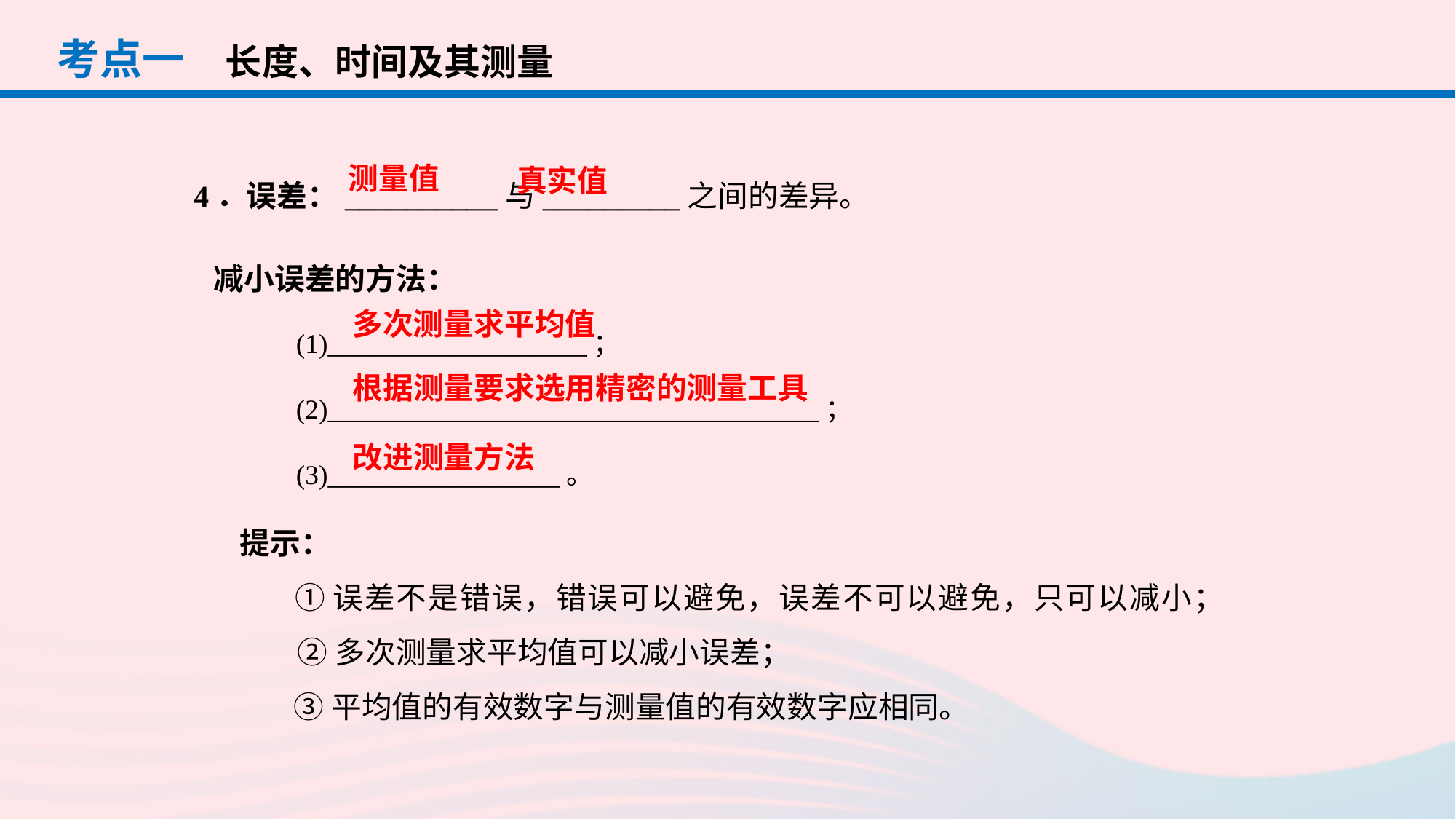

考点一
长度、时间及其测量
4．误差：__________与_________之间的差异。
测量值
真实值
减小误差的方法：
(1)___________________；
(2)____________________________________；
(3)_________________。
多次测量求平均值
根据测量要求选用精密的测量工具
改进测量方法
提示：
        ①误差不是错误，错误可以避免，误差不可以避免，只可以减小；
       ②多次测量求平均值可以减小误差；
        ③平均值的有效数字与测量值的有效数字应相同。